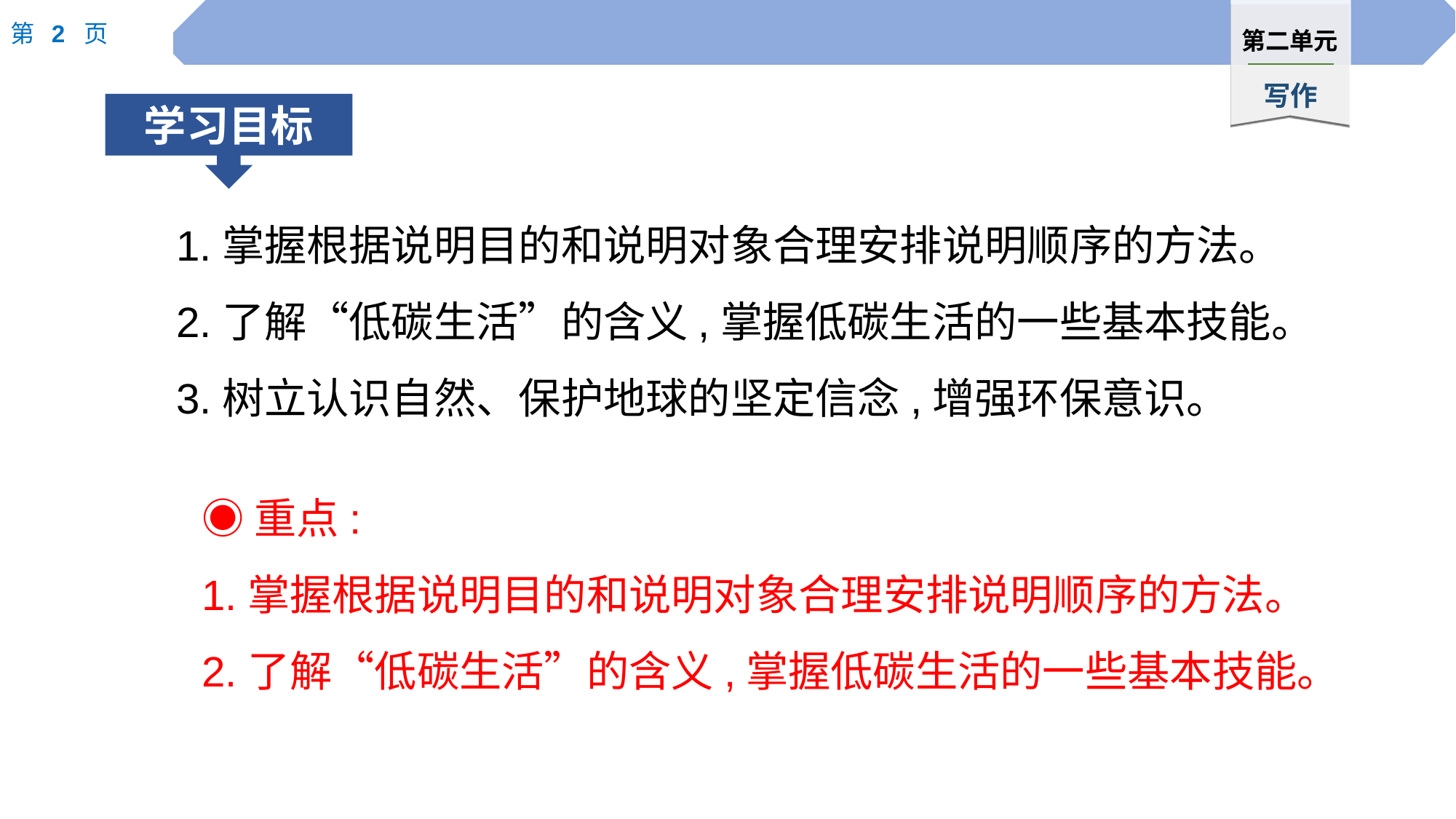

1.掌握根据说明目的和说明对象合理安排说明顺序的方法。
2.了解“低碳生活”的含义,掌握低碳生活的一些基本技能。
3.树立认识自然、保护地球的坚定信念,增强环保意识。

◉重点:
1.掌握根据说明目的和说明对象合理安排说明顺序的方法。
2.了解“低碳生活”的含义,掌握低碳生活的一些基本技能。